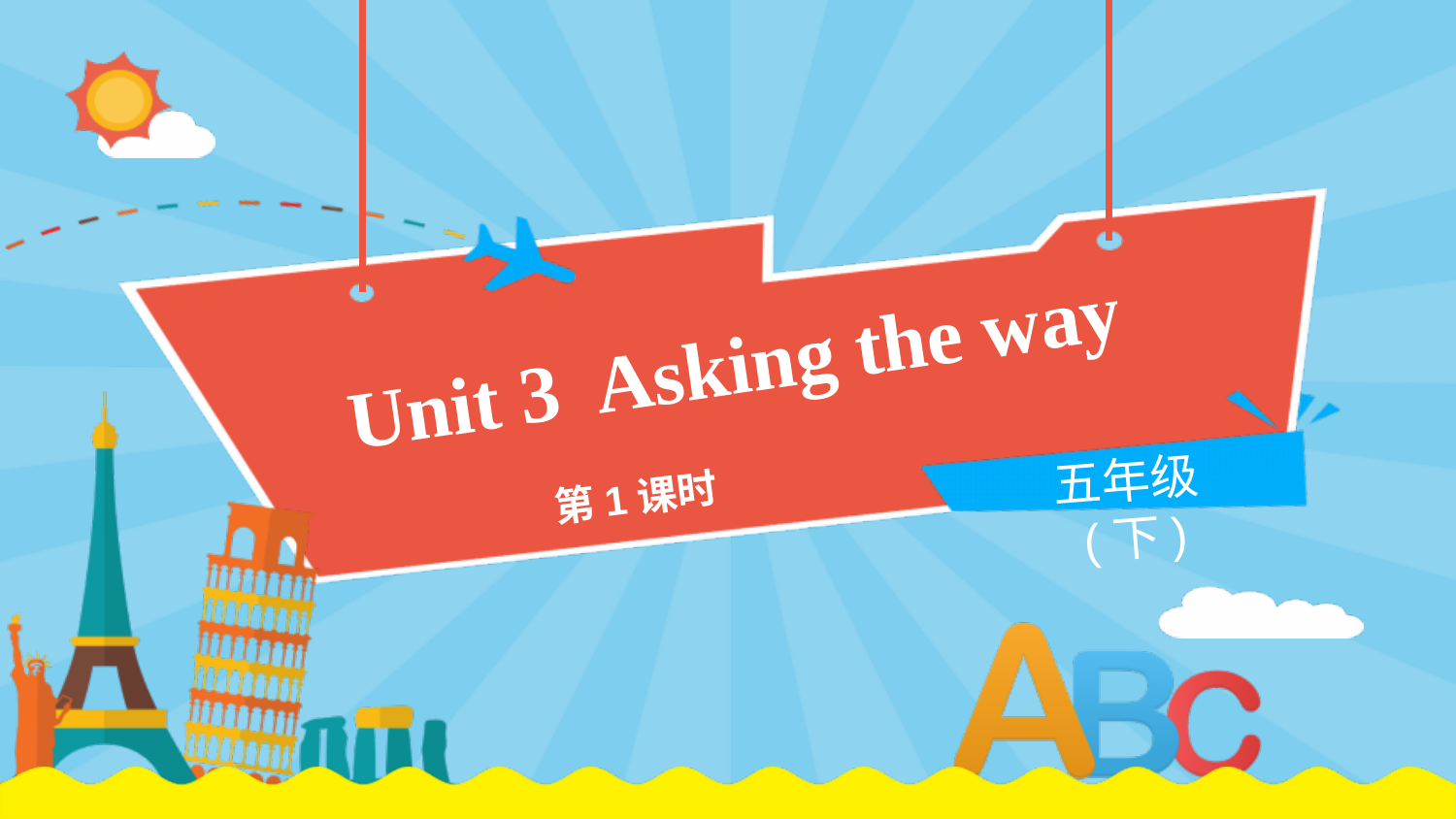

Unit 3  Asking the way
五年级(下)
第1课时